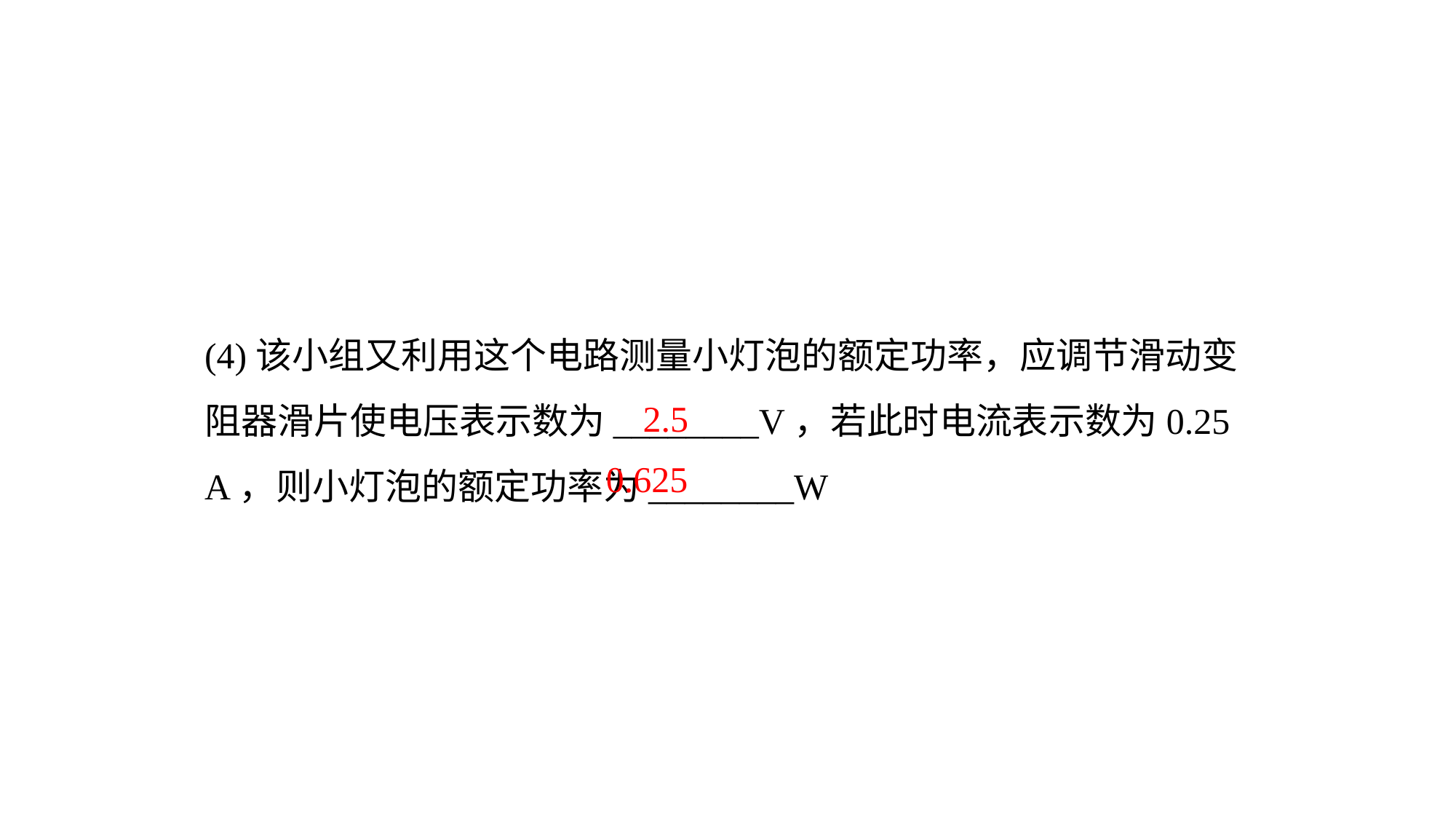

(4)该小组又利用这个电路测量小灯泡的额定功率，应调节滑动变阻器滑片使电压表示数为________V，若此时电流表示数为0.25 A，则小灯泡的额定功率为________W
2.5
0.625